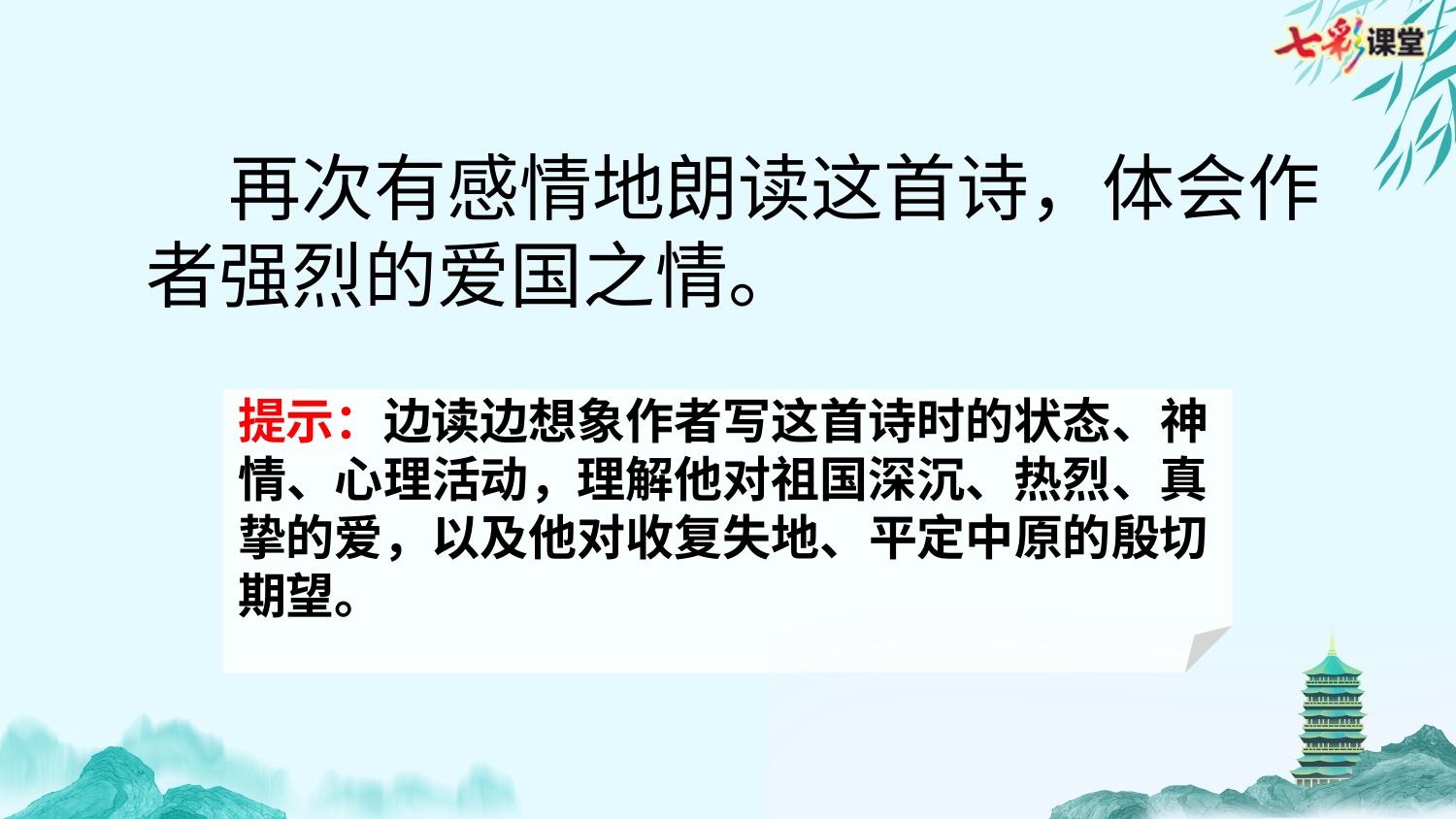

再次有感情地朗读这首诗，体会作者强烈的爱国之情。
提示：边读边想象作者写这首诗时的状态、神情、心理活动，理解他对祖国深沉、热烈、真挚的爱，以及他对收复失地、平定中原的殷切期望。